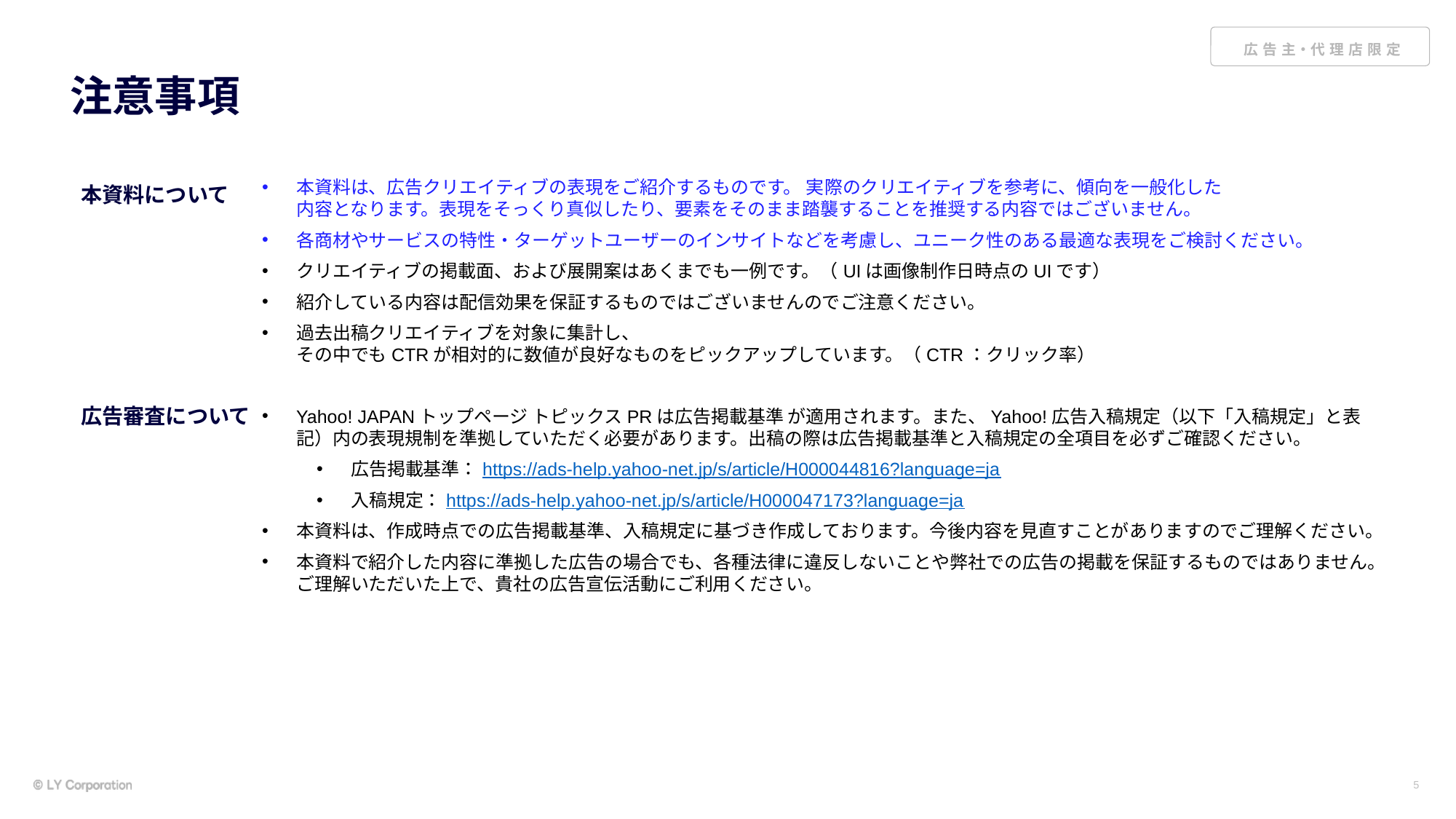

# 注意事項
本資料は、広告クリエイティブの表現をご紹介するものです。 実際のクリエイティブを参考に、傾向を一般化した
内容となります。表現をそっくり真似したり、要素をそのまま踏襲することを推奨する内容ではございません。
各商材やサービスの特性・ターゲットユーザーのインサイトなどを考慮し、ユニーク性のある最適な表現をご検討ください。
クリエイティブの掲載面、および展開案はあくまでも一例です。（UIは画像制作日時点のUIです）
紹介している内容は配信効果を保証するものではございませんのでご注意ください。
過去出稿クリエイティブを対象に集計し、
その中でもCTRが相対的に数値が良好なものをピックアップしています。（CTR：クリック率）

Yahoo! JAPANトップページ トピックスPRは広告掲載基準 が適用されます。また、Yahoo!広告入稿規定（以下「入稿規定」と表記）内の表現規制を準拠していただく必要があります。出稿の際は広告掲載基準と入稿規定の全項目を必ずご確認ください。
広告掲載基準：https://ads-help.yahoo-net.jp/s/article/H000044816?language=ja
入稿規定：https://ads-help.yahoo-net.jp/s/article/H000047173?language=ja
本資料は、作成時点での広告掲載基準、入稿規定に基づき作成しております。今後内容を見直すことがありますのでご理解ください。
本資料で紹介した内容に準拠した広告の場合でも、各種法律に違反しないことや弊社での広告の掲載を保証するものではありません。ご理解いただいた上で、貴社の広告宣伝活動にご利用ください。
本資料について
広告審査について